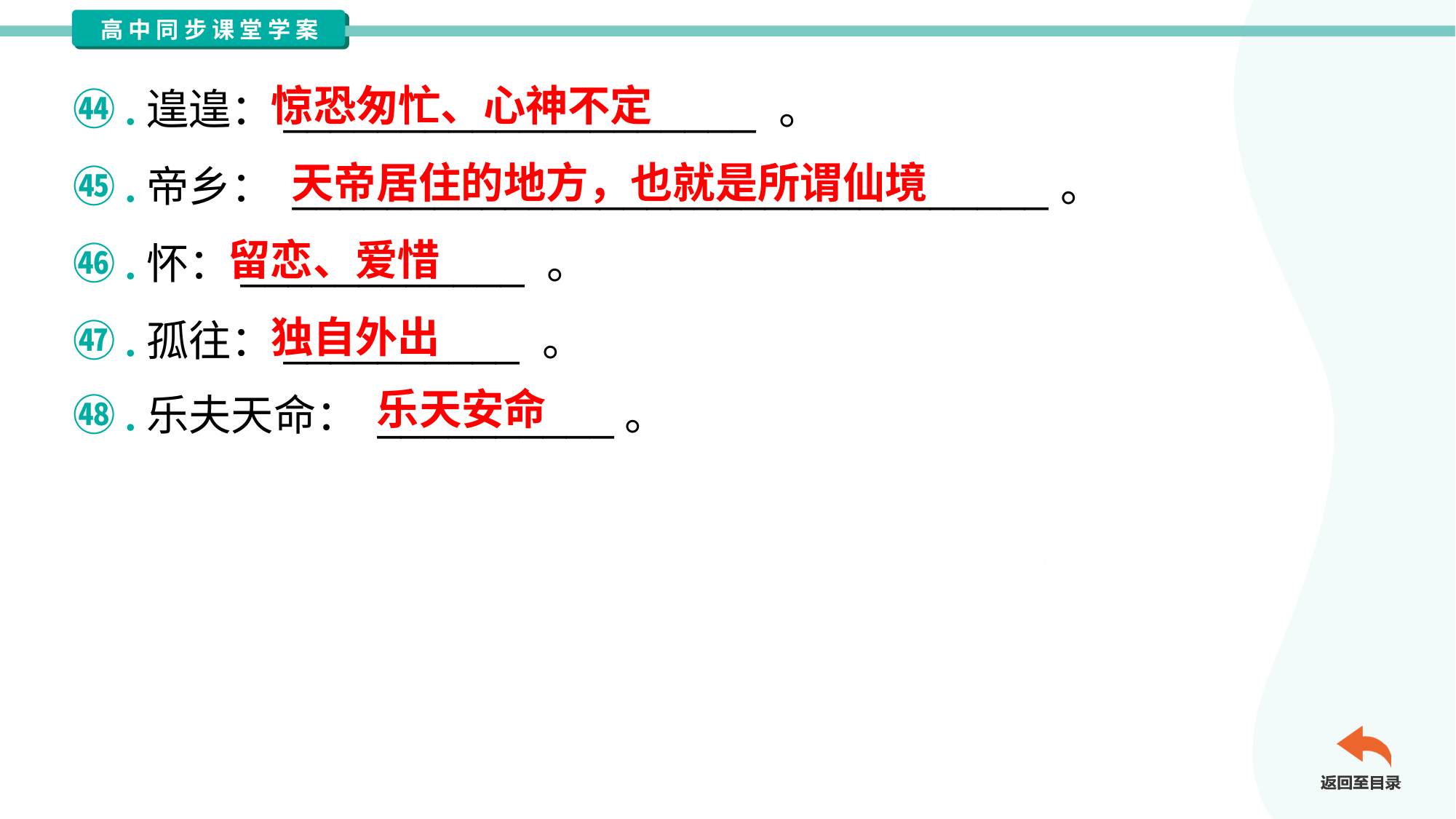

惊恐匆忙、心神不定
㊹.遑遑：____________________ 。
㊺.帝乡： ________________________________。
㊻.怀：____________ 。
㊼.孤往：__________ 。
㊽.乐夫天命： __________。
天帝居住的地方，也就是所谓仙境
留恋、爱惜
独自外出
乐天安命